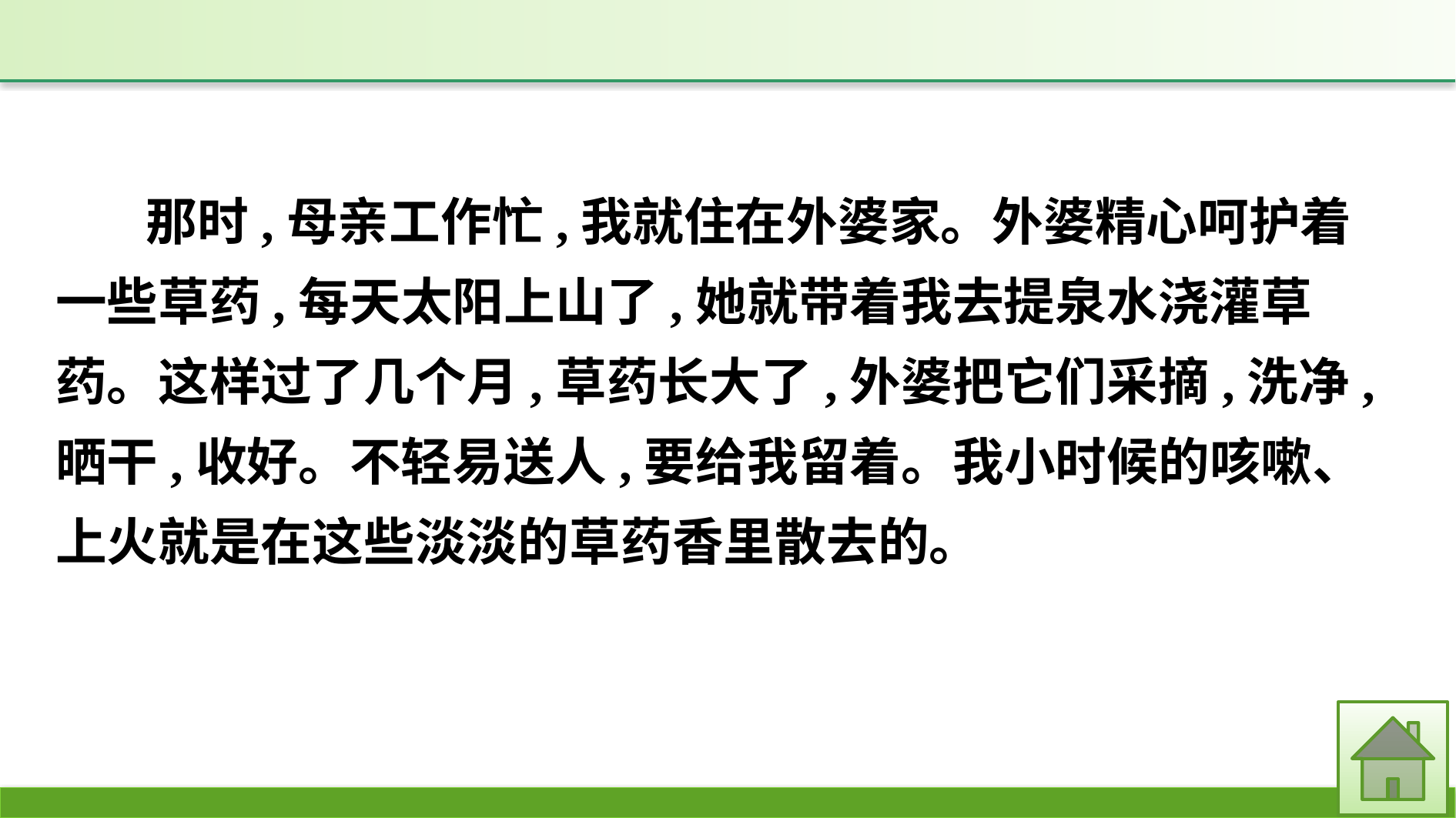

那时,母亲工作忙,我就住在外婆家。外婆精心呵护着一些草药,每天太阳上山了,她就带着我去提泉水浇灌草药。这样过了几个月,草药长大了,外婆把它们采摘,洗净,晒干,收好。不轻易送人,要给我留着。我小时候的咳嗽、上火就是在这些淡淡的草药香里散去的。